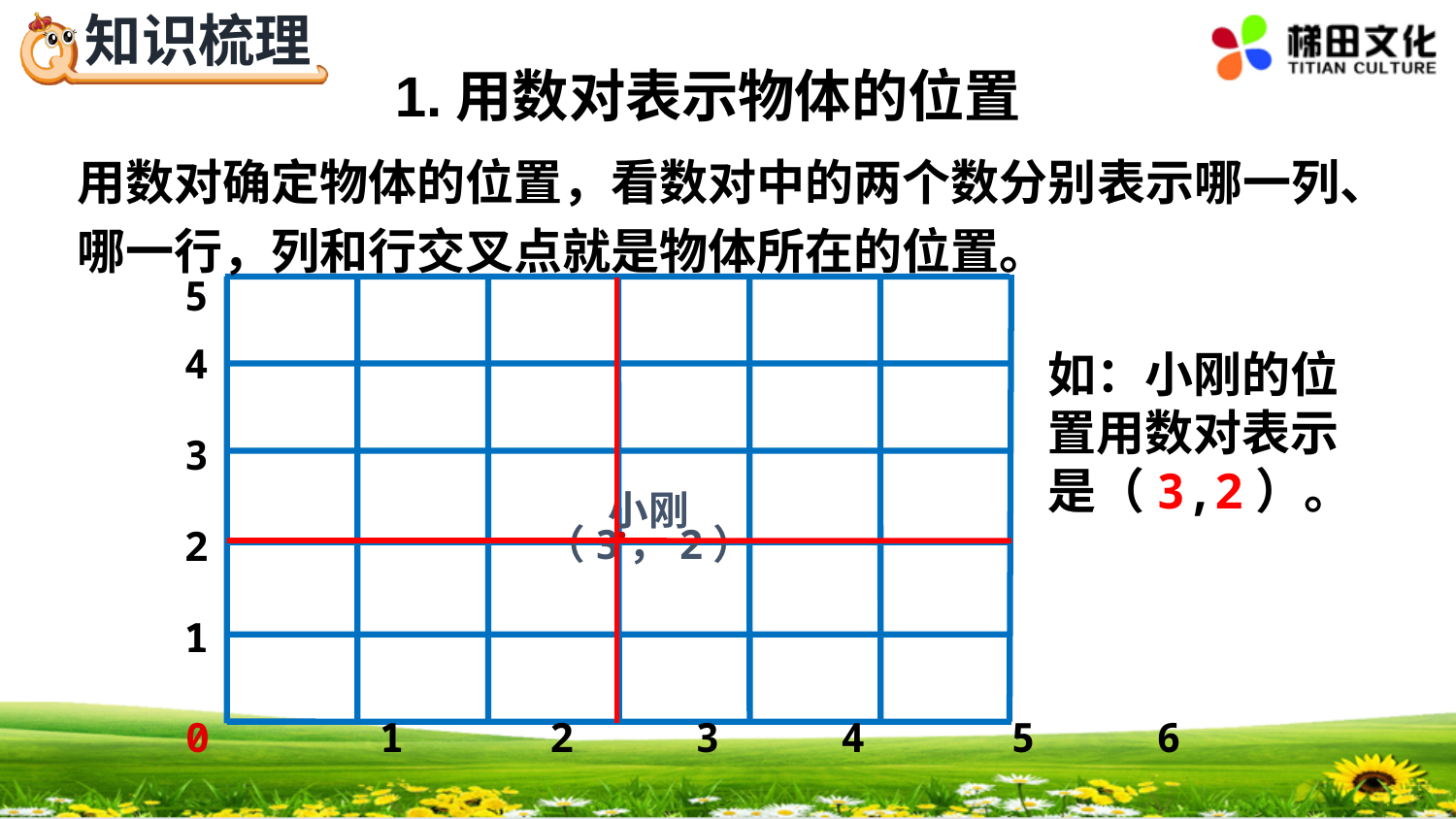

1.用数对表示物体的位置
用数对确定物体的位置，看数对中的两个数分别表示哪一列、哪一行，列和行交叉点就是物体所在的位置。
5

4
3
小刚（3，2）
·
2
1
0       1      2     3     4      5     6
如：小刚的位置用数对表示是（3,2）。